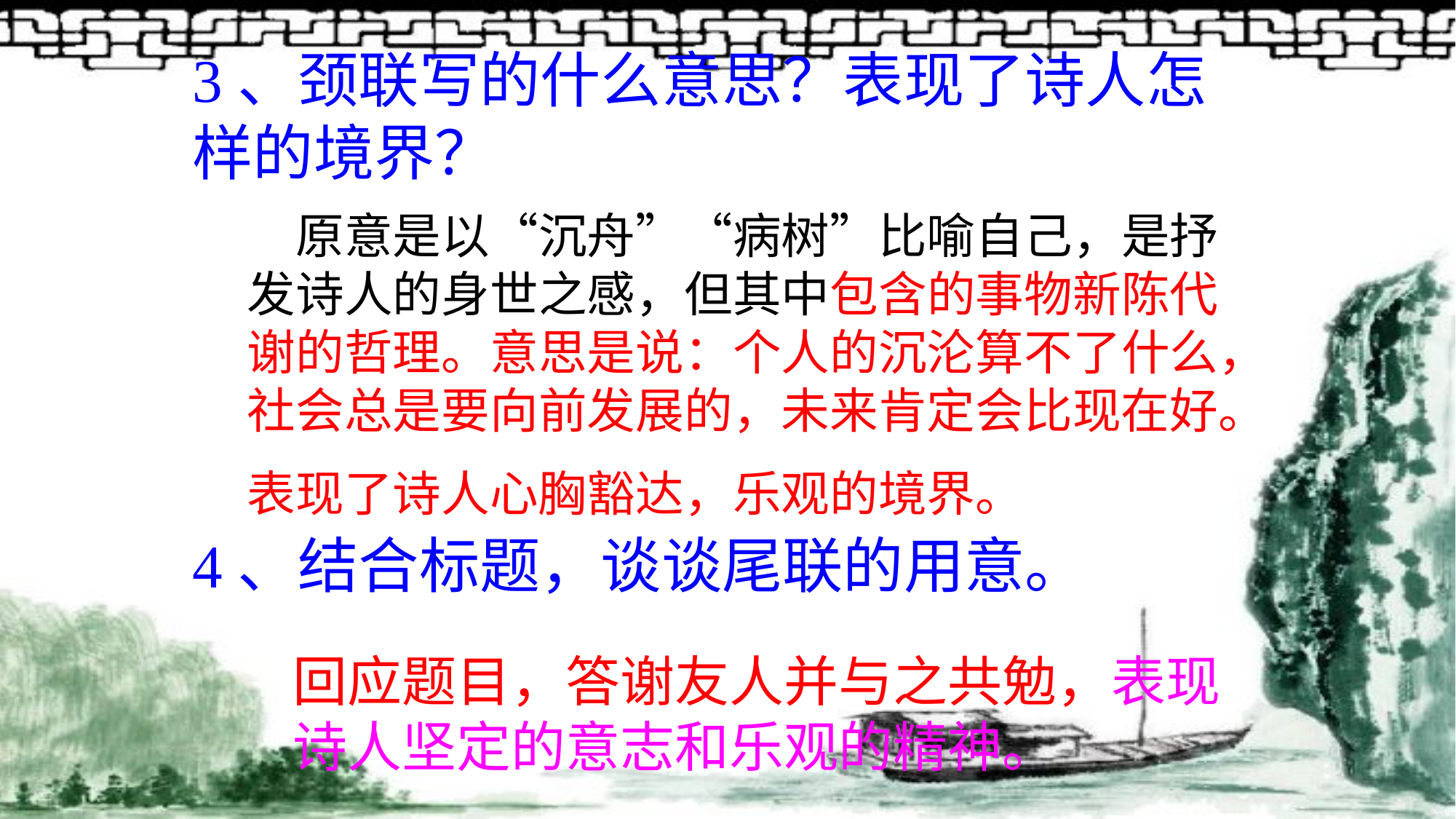

3、颈联写的什么意思？表现了诗人怎样的境界？

4、结合标题，谈谈尾联的用意。

　原意是以“沉舟”“病树”比喻自己，是抒发诗人的身世之感，但其中包含的事物新陈代谢的哲理。意思是说：个人的沉沦算不了什么，社会总是要向前发展的，未来肯定会比现在好。
表现了诗人心胸豁达，乐观的境界。
回应题目，答谢友人并与之共勉，表现诗人坚定的意志和乐观的精神。